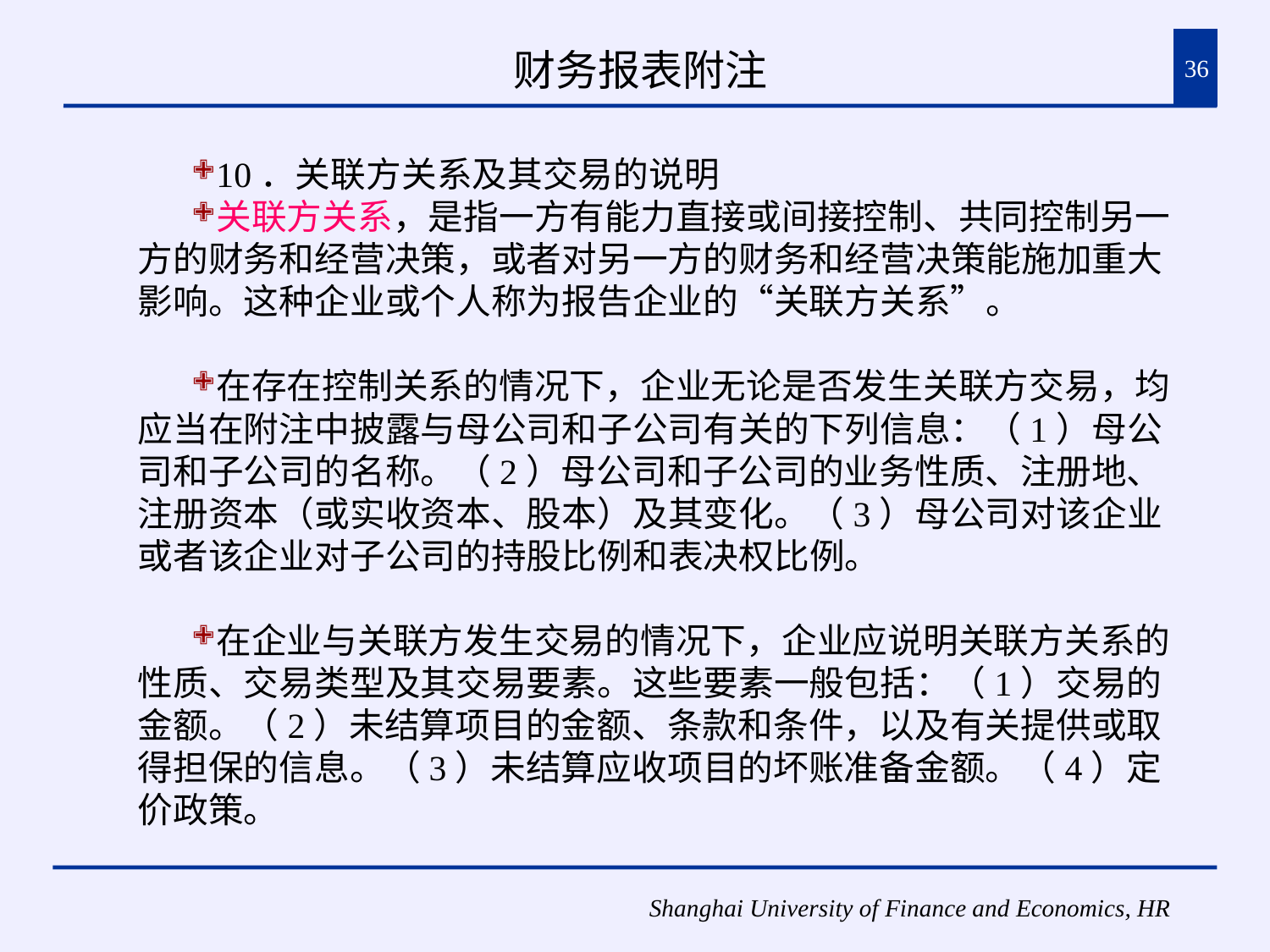

# 财务报表附注
36
10．关联方关系及其交易的说明
关联方关系，是指一方有能力直接或间接控制、共同控制另一方的财务和经营决策，或者对另一方的财务和经营决策能施加重大影响。这种企业或个人称为报告企业的“关联方关系”。

在存在控制关系的情况下，企业无论是否发生关联方交易，均应当在附注中披露与母公司和子公司有关的下列信息：（1）母公司和子公司的名称。（2）母公司和子公司的业务性质、注册地、注册资本（或实收资本、股本）及其变化。（3）母公司对该企业或者该企业对子公司的持股比例和表决权比例。

在企业与关联方发生交易的情况下，企业应说明关联方关系的性质、交易类型及其交易要素。这些要素一般包括：（1）交易的金额。（2）未结算项目的金额、条款和条件，以及有关提供或取得担保的信息。（3）未结算应收项目的坏账准备金额。（4）定价政策。